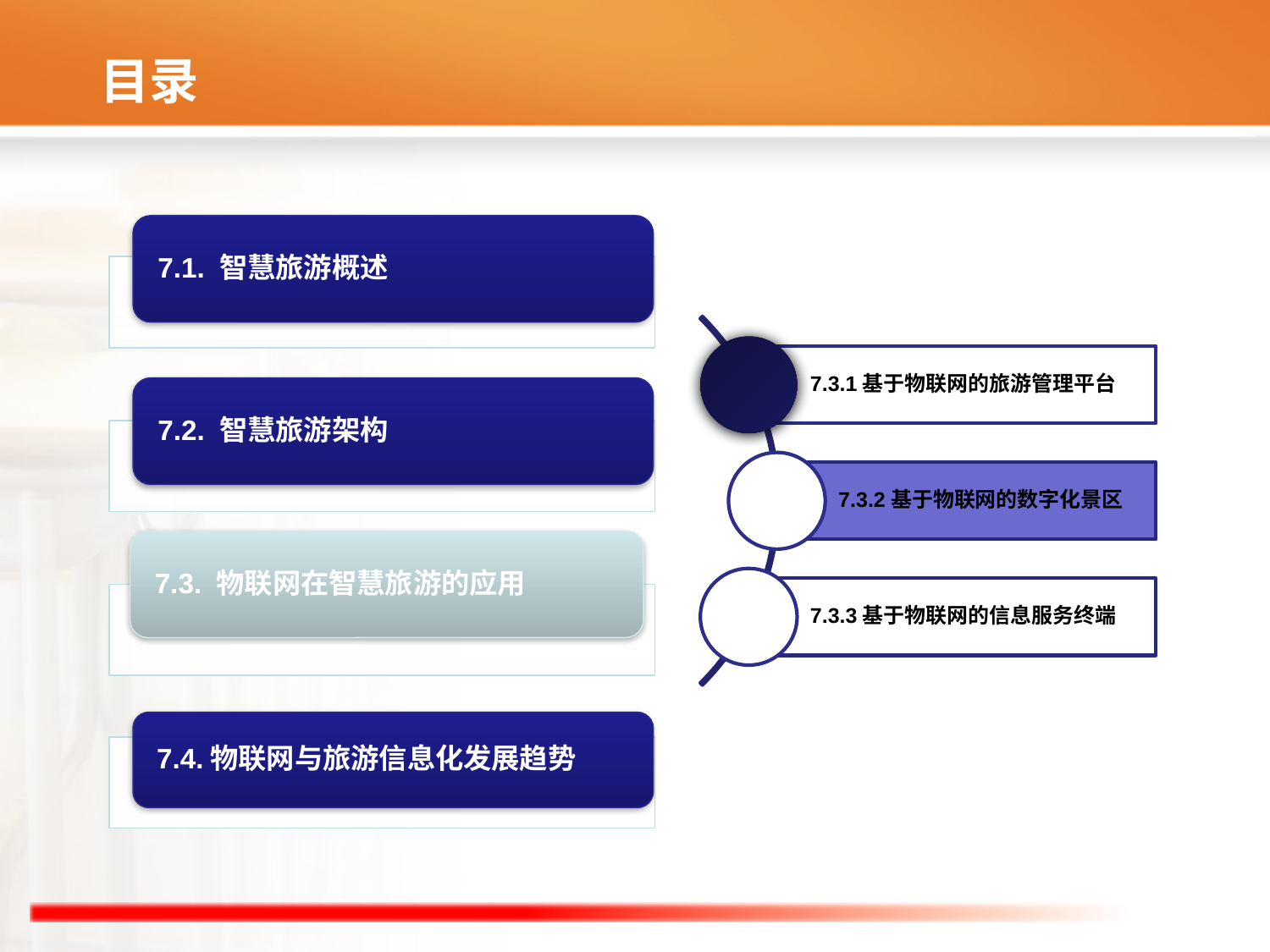

# 目录
7.1. 智慧旅游概述
7.2. 智慧旅游架构
7.3. 物联网在智慧旅游的应用
7.4.物联网与旅游信息化发展趋势
7.3.1基于物联网的旅游管理平台
7.3.2基于物联网的数字化景区
7.3.3基于物联网的信息服务终端